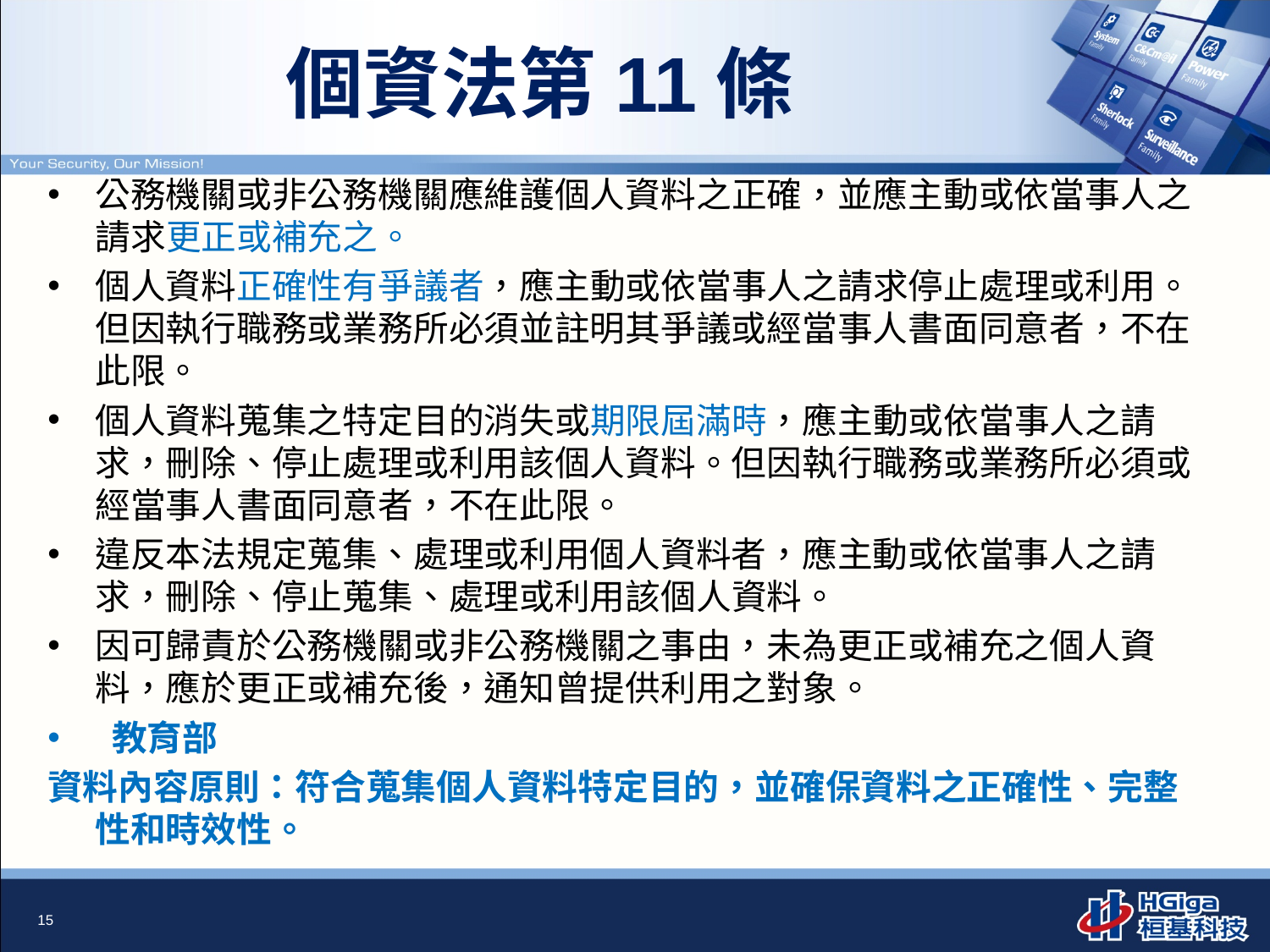

# 個資法第11條
公務機關或非公務機關應維護個人資料之正確，並應主動或依當事人之請求更正或補充之。
個人資料正確性有爭議者，應主動或依當事人之請求停止處理或利用。但因執行職務或業務所必須並註明其爭議或經當事人書面同意者，不在此限。
個人資料蒐集之特定目的消失或期限屆滿時，應主動或依當事人之請求，刪除、停止處理或利用該個人資料。但因執行職務或業務所必須或經當事人書面同意者，不在此限。
違反本法規定蒐集、處理或利用個人資料者，應主動或依當事人之請求，刪除、停止蒐集、處理或利用該個人資料。
因可歸責於公務機關或非公務機關之事由，未為更正或補充之個人資料，應於更正或補充後，通知曾提供利用之對象。
 教育部
資料內容原則：符合蒐集個人資料特定目的，並確保資料之正確性、完整性和時效性。

15